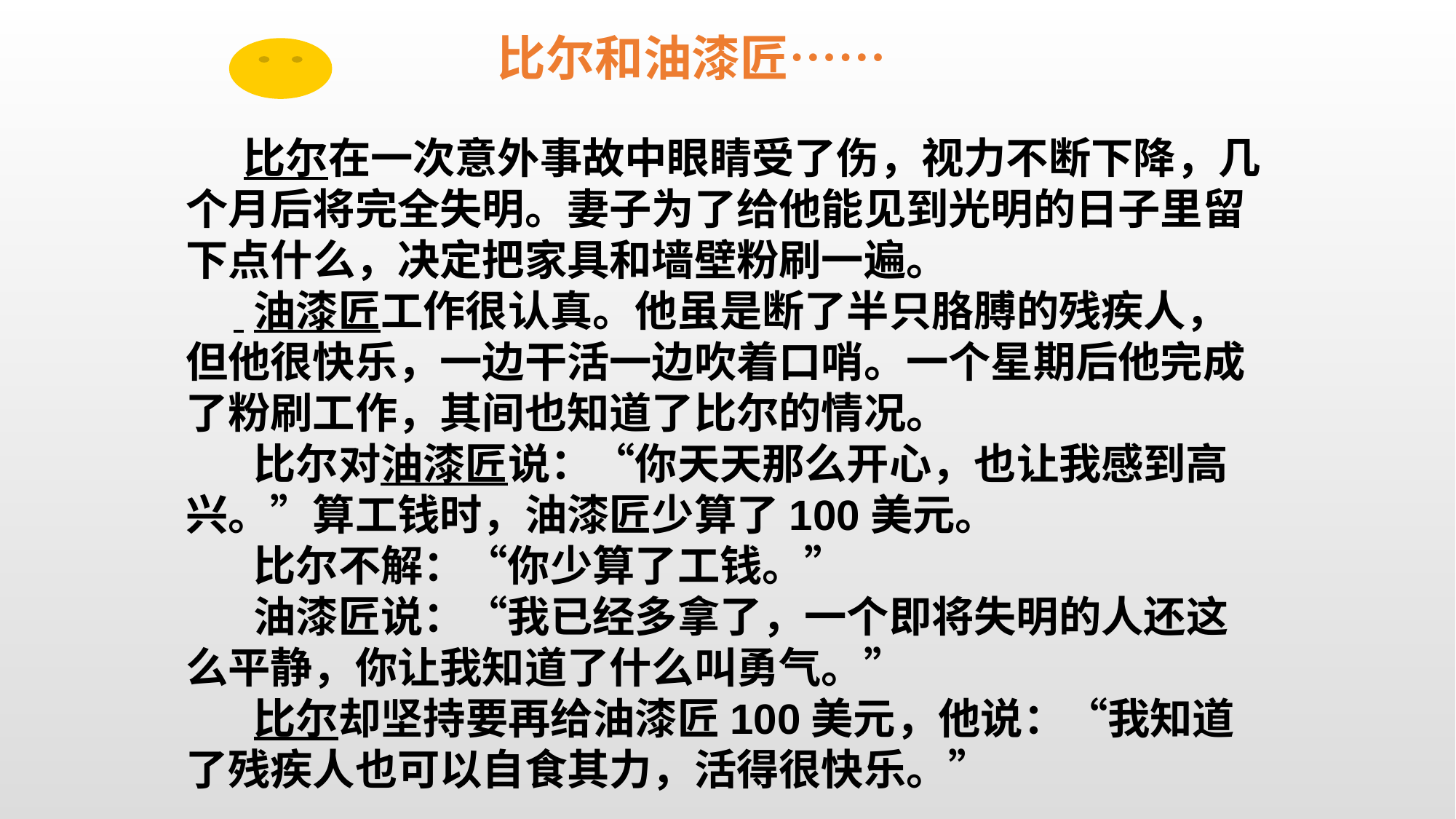

比尔和油漆匠……

      比尔在一次意外事故中眼睛受了伤，视力不断下降，几个月后将完全失明。妻子为了给他能见到光明的日子里留下点什么，决定把家具和墙壁粉刷一遍。
      油漆匠工作很认真。他虽是断了半只胳膊的残疾人，但他很快乐，一边干活一边吹着口哨。一个星期后他完成了粉刷工作，其间也知道了比尔的情况。
      比尔对油漆匠说：“你天天那么开心，也让我感到高兴。”算工钱时，油漆匠少算了100美元。
      比尔不解：“你少算了工钱。”
      油漆匠说：“我已经多拿了，一个即将失明的人还这么平静，你让我知道了什么叫勇气。”
      比尔却坚持要再给油漆匠100美元，他说：“我知道了残疾人也可以自食其力，活得很快乐。”